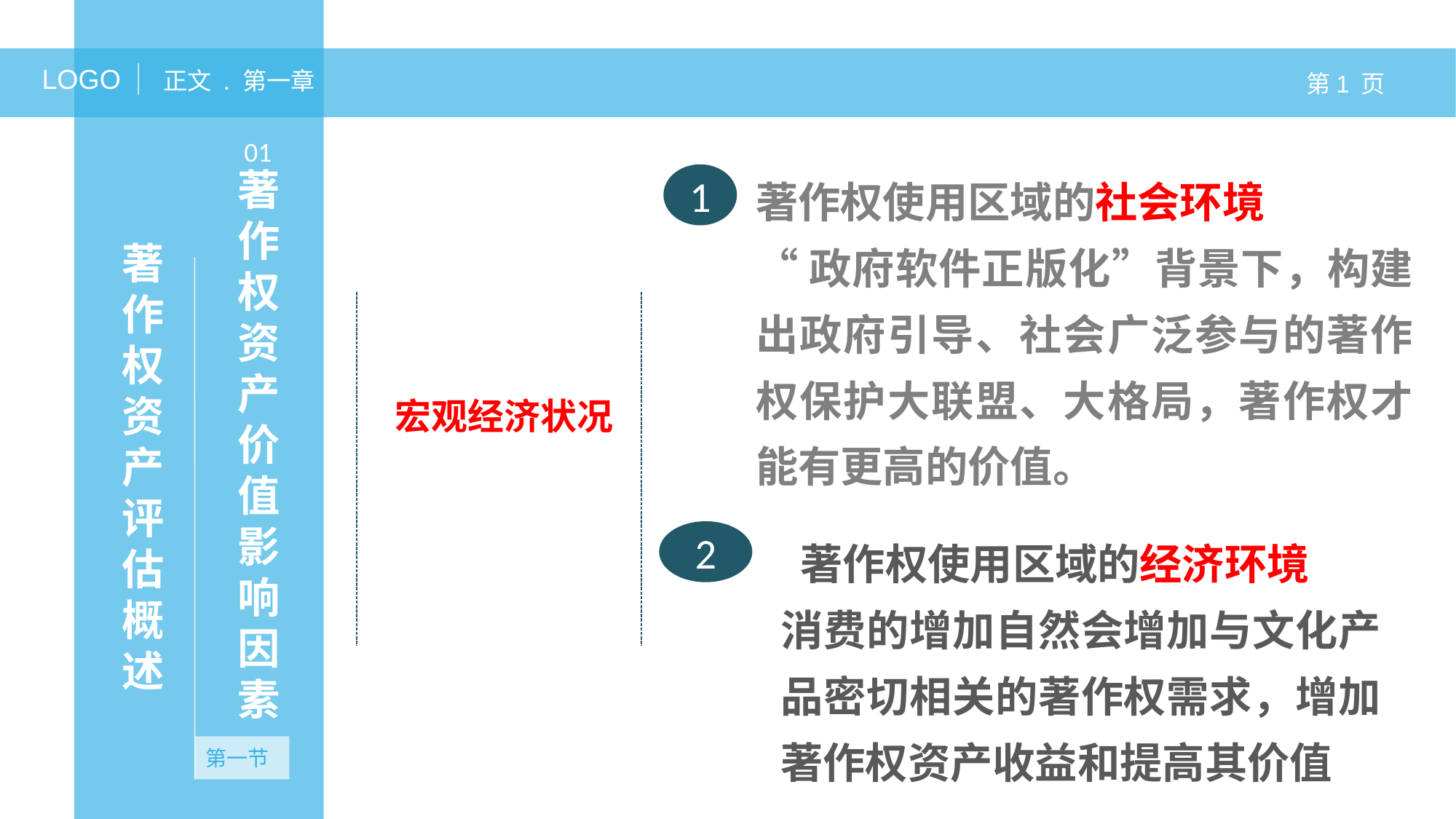

LOGO
正文 . 第一章

第1 页
01
著作权使用区域的社会环境
“政府软件正版化”背景下，构建出政府引导、社会广泛参与的著作权保护大联盟、大格局，著作权才能有更高的价值。
著作权资产价值影响因素
1

著作权资产评估概述

宏观经济状况
 著作权使用区域的经济环境
消费的增加自然会增加与文化产品密切相关的著作权需求，增加著作权资产收益和提高其价值
2
第一节